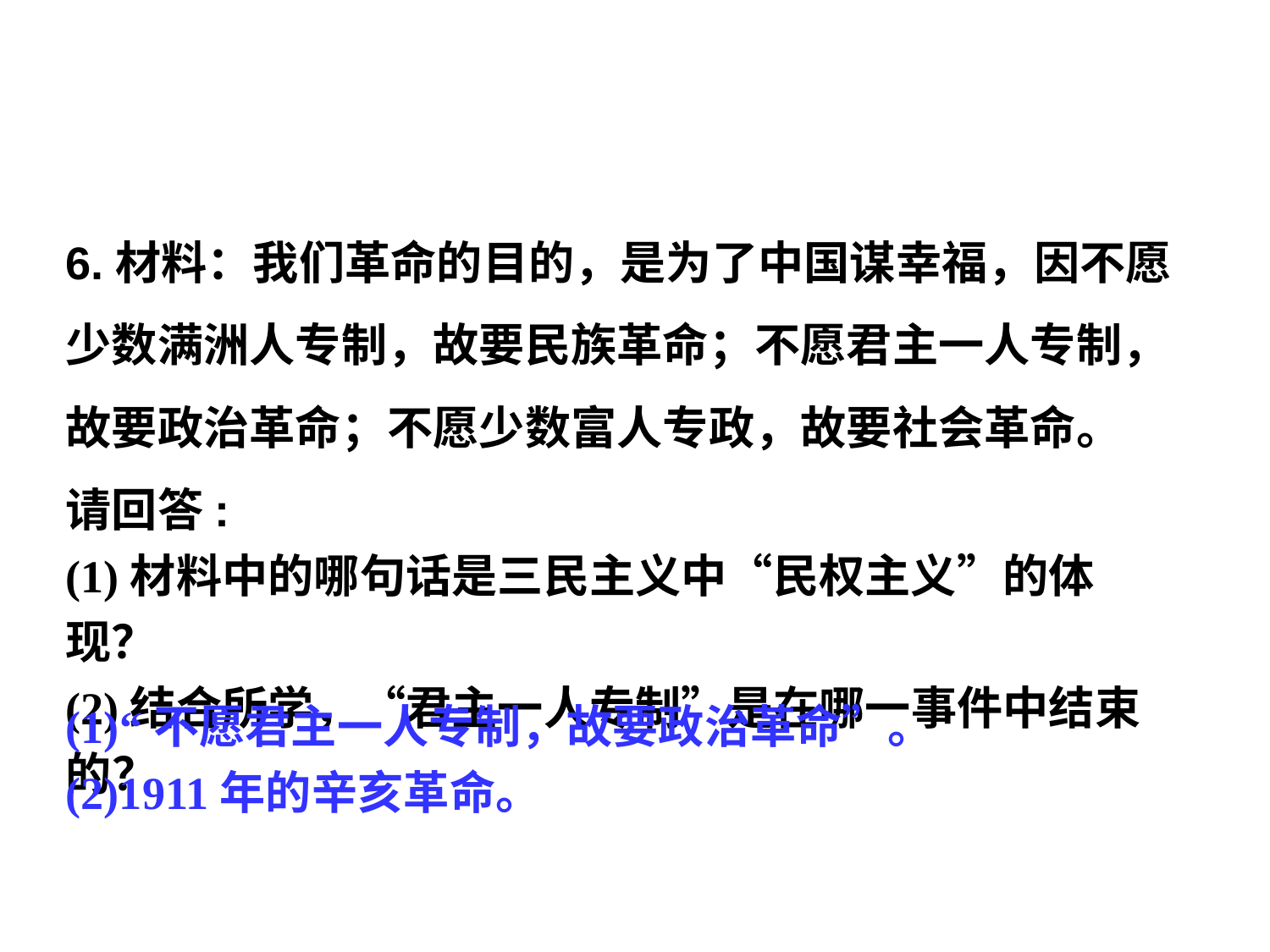

6.材料：我们革命的目的，是为了中国谋幸福，因不愿少数满洲人专制，故要民族革命；不愿君主一人专制，故要政治革命；不愿少数富人专政，故要社会革命。
请回答:
(1)材料中的哪句话是三民主义中“民权主义”的体现？
(2)结合所学，“君主一人专制”是在哪一事件中结束的？
(1)“不愿君主一人专制，故要政治革命”。
(2)1911年的辛亥革命。